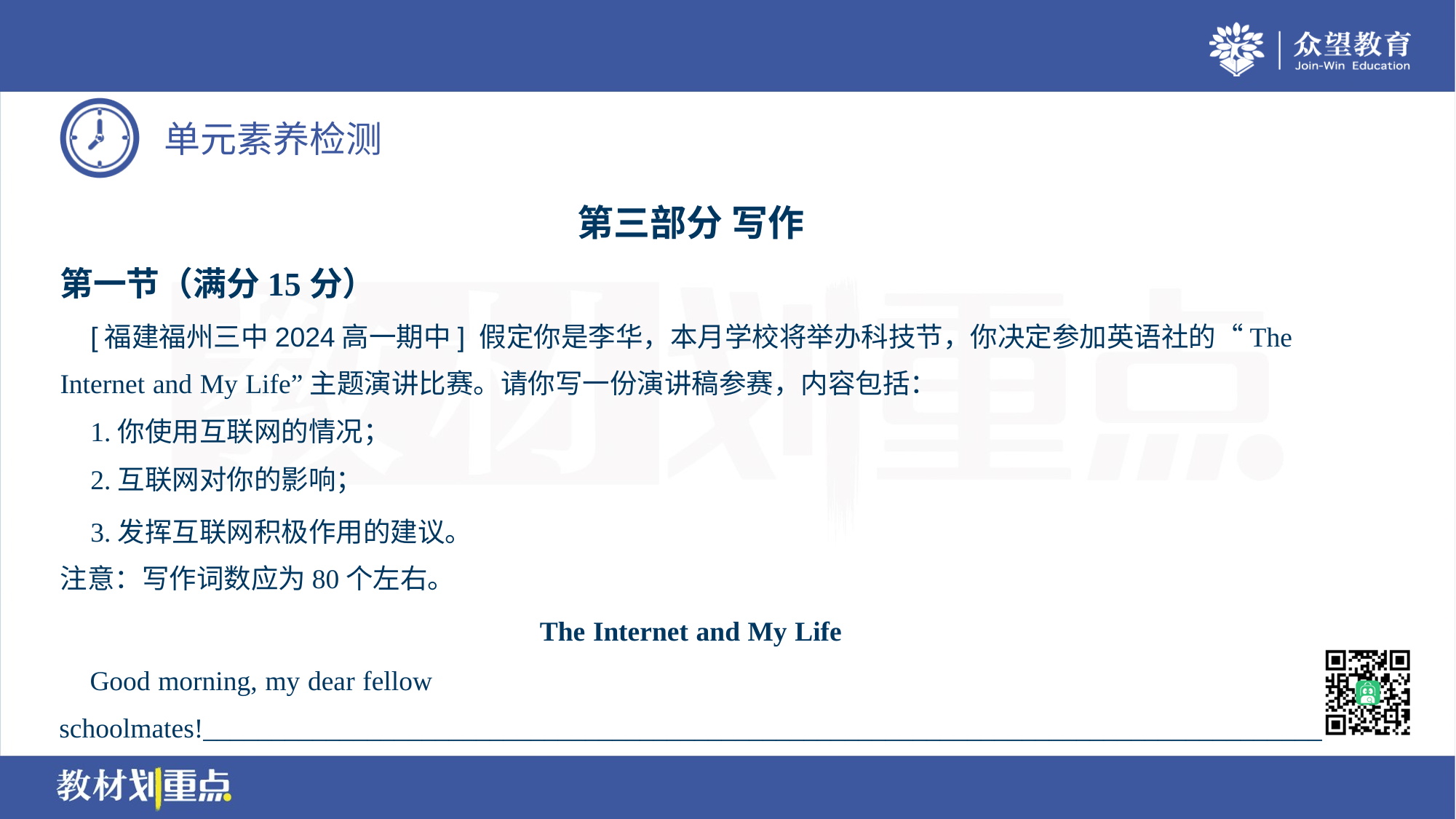

第三部分 写作
第一节（满分15分）
    [福建福州三中2024高一期中] 假定你是李华，本月学校将举办科技节，你决定参加英语社的“The
Internet and My Life”主题演讲比赛。请你写一份演讲稿参赛，内容包括：
    1.你使用互联网的情况；
    2.互联网对你的影响；
    3.发挥互联网积极作用的建议。
注意：写作词数应为80个左右。
The Internet and My Life
    Good morning, my dear fellow
schoolmates!__________________________________________________________________________________